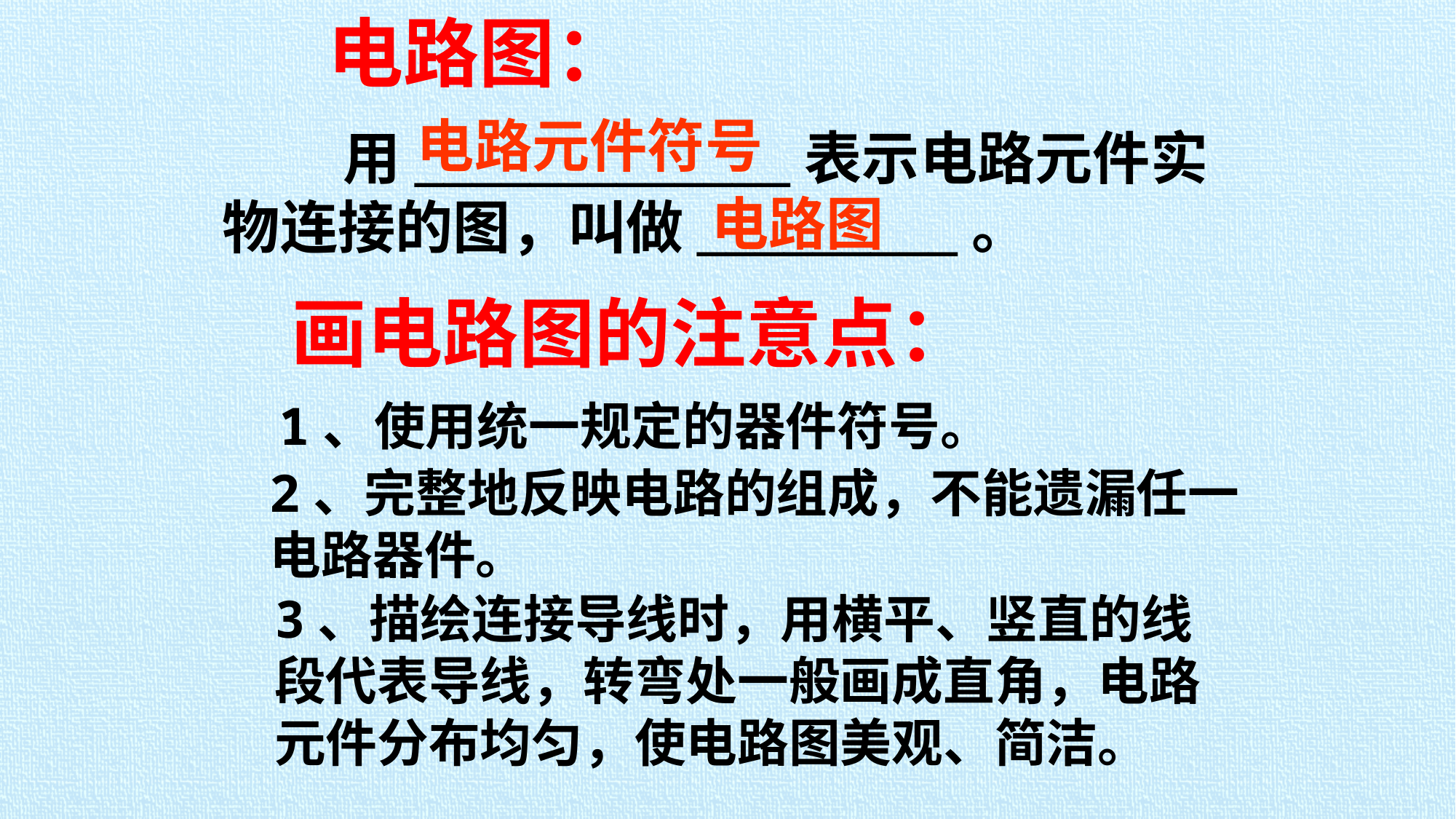

电路图：
电路元件符号
          用_____________表示电路元件实物连接的图，叫做_________。
电路图
画电路图的注意点：
 1、使用统一规定的器件符号。
2、完整地反映电路的组成，不能遗漏任一电路器件。
3、描绘连接导线时，用横平、竖直的线段代表导线，转弯处一般画成直角，电路元件分布均匀，使电路图美观、简洁。